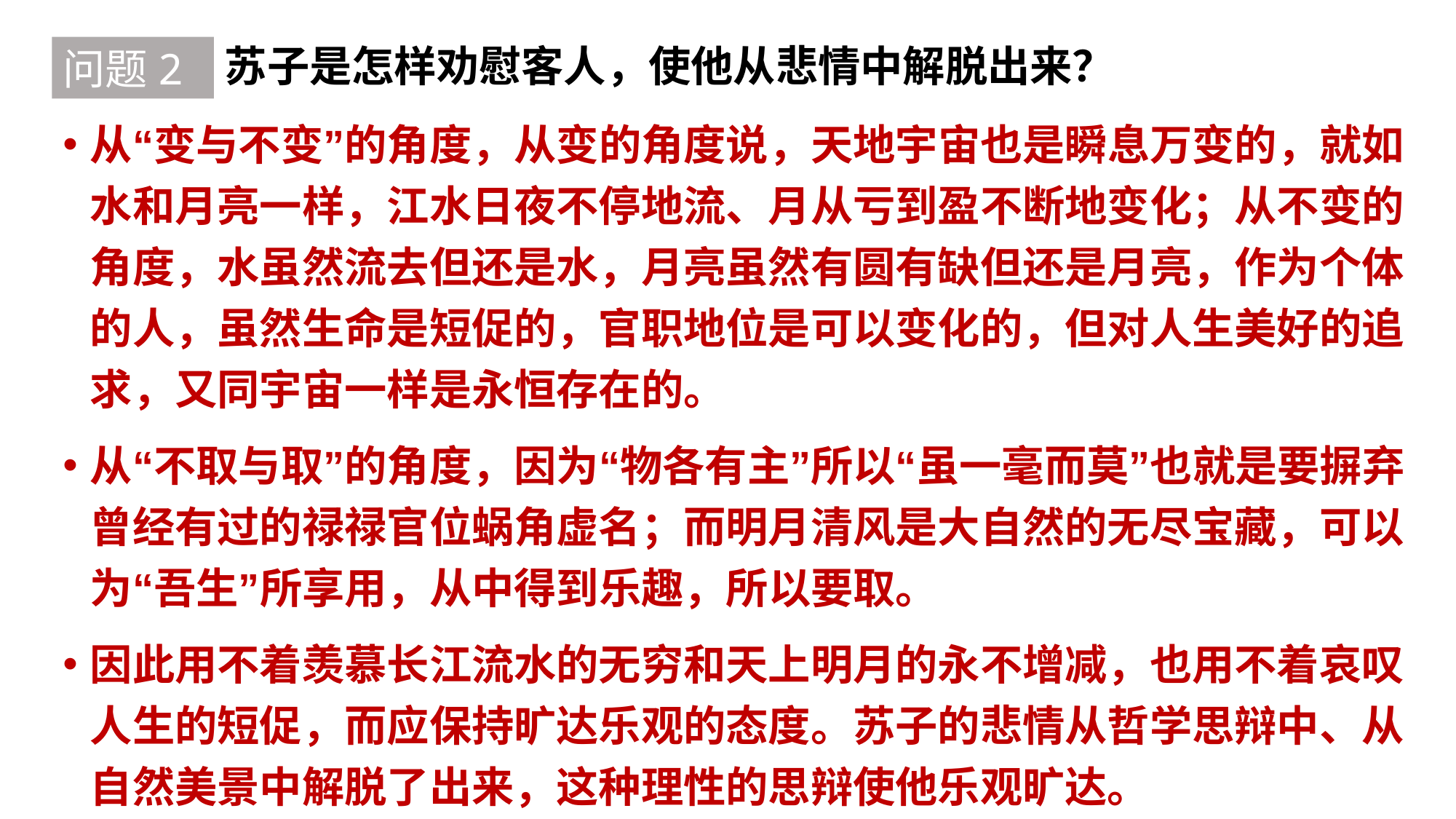

苏子是怎样劝慰客人，使他从悲情中解脱出来？
问题2
从“变与不变”的角度，从变的角度说，天地宇宙也是瞬息万变的，就如水和月亮一样，江水日夜不停地流、月从亏到盈不断地变化；从不变的角度，水虽然流去但还是水，月亮虽然有圆有缺但还是月亮，作为个体的人，虽然生命是短促的，官职地位是可以变化的，但对人生美好的追求，又同宇宙一样是永恒存在的。
从“不取与取”的角度，因为“物各有主”所以“虽一毫而莫”也就是要摒弃曾经有过的禄禄官位蜗角虚名；而明月清风是大自然的无尽宝藏，可以为“吾生”所享用，从中得到乐趣，所以要取。
因此用不着羡慕长江流水的无穷和天上明月的永不增减，也用不着哀叹人生的短促，而应保持旷达乐观的态度。苏子的悲情从哲学思辩中、从自然美景中解脱了出来，这种理性的思辩使他乐观旷达。